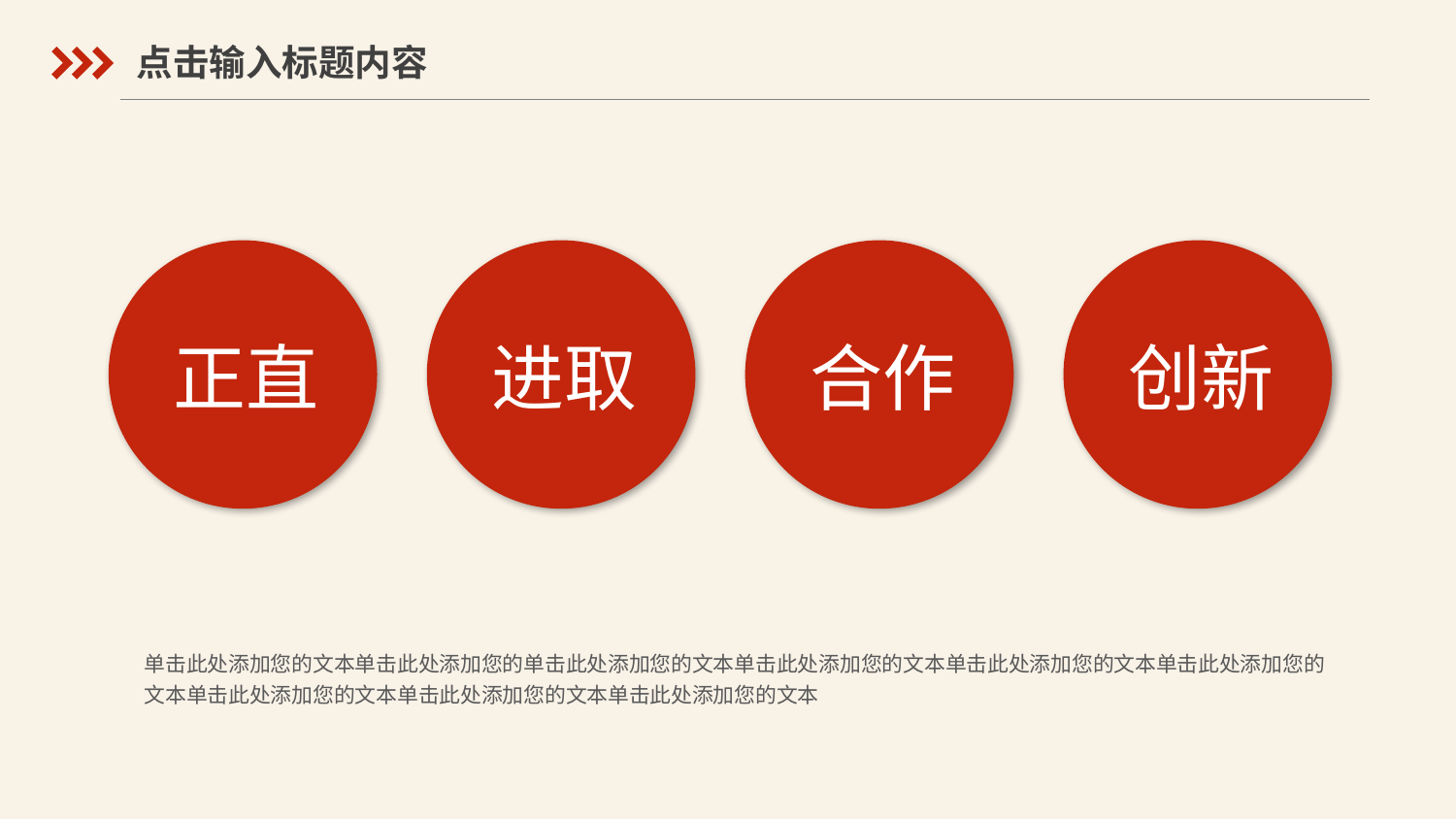

点击输入标题内容

合作

创新

正直

进取
单击此处添加您的文本单击此处添加您的单击此处添加您的文本单击此处添加您的文本单击此处添加您的文本单击此处添加您的文本单击此处添加您的文本单击此处添加您的文本单击此处添加您的文本